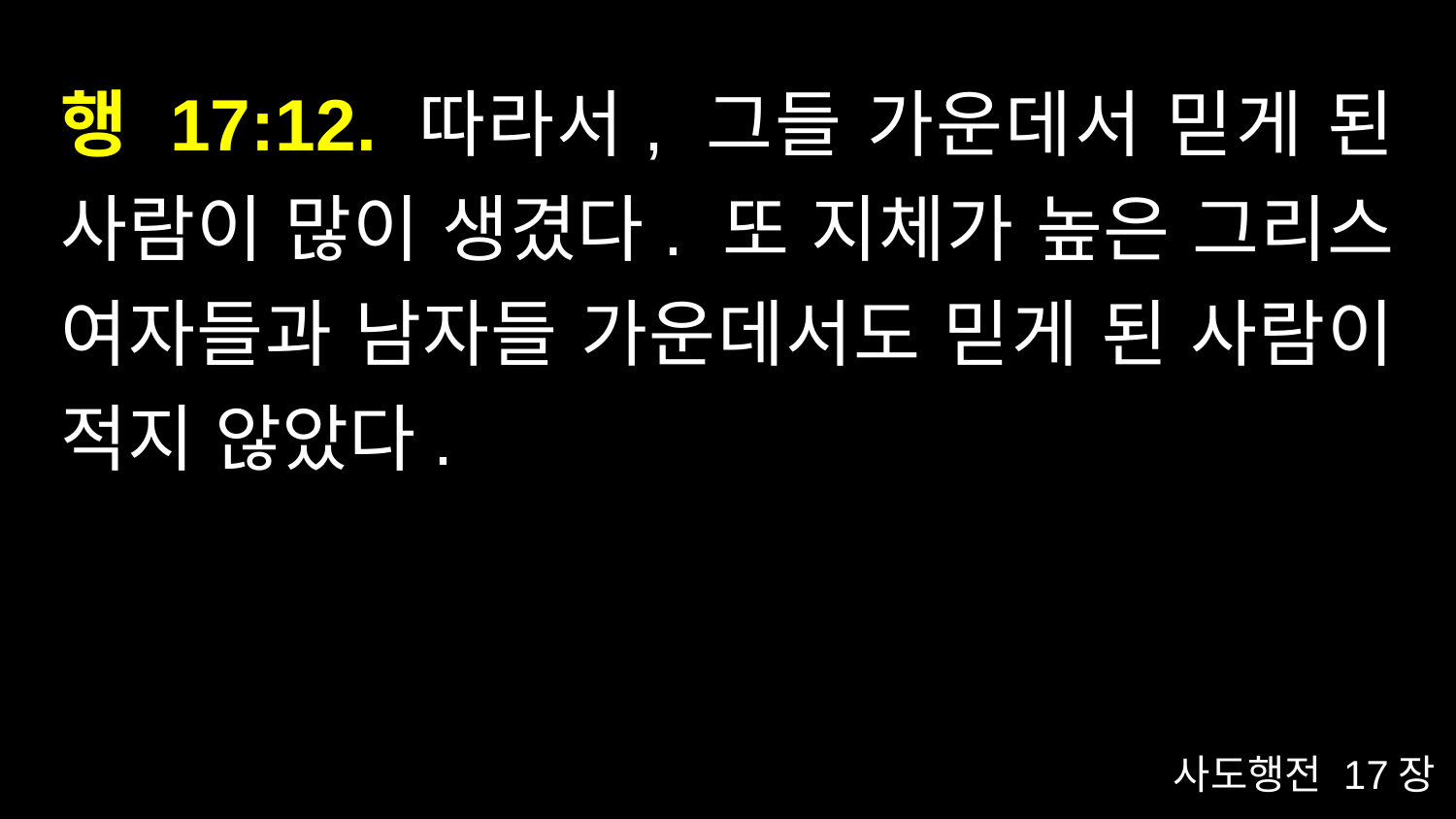

# 행 17:12. 따라서, 그들 가운데서 믿게 된 사람이 많이 생겼다. 또 지체가 높은 그리스 여자들과 남자들 가운데서도 믿게 된 사람이 적지 않았다.
사도행전 17장